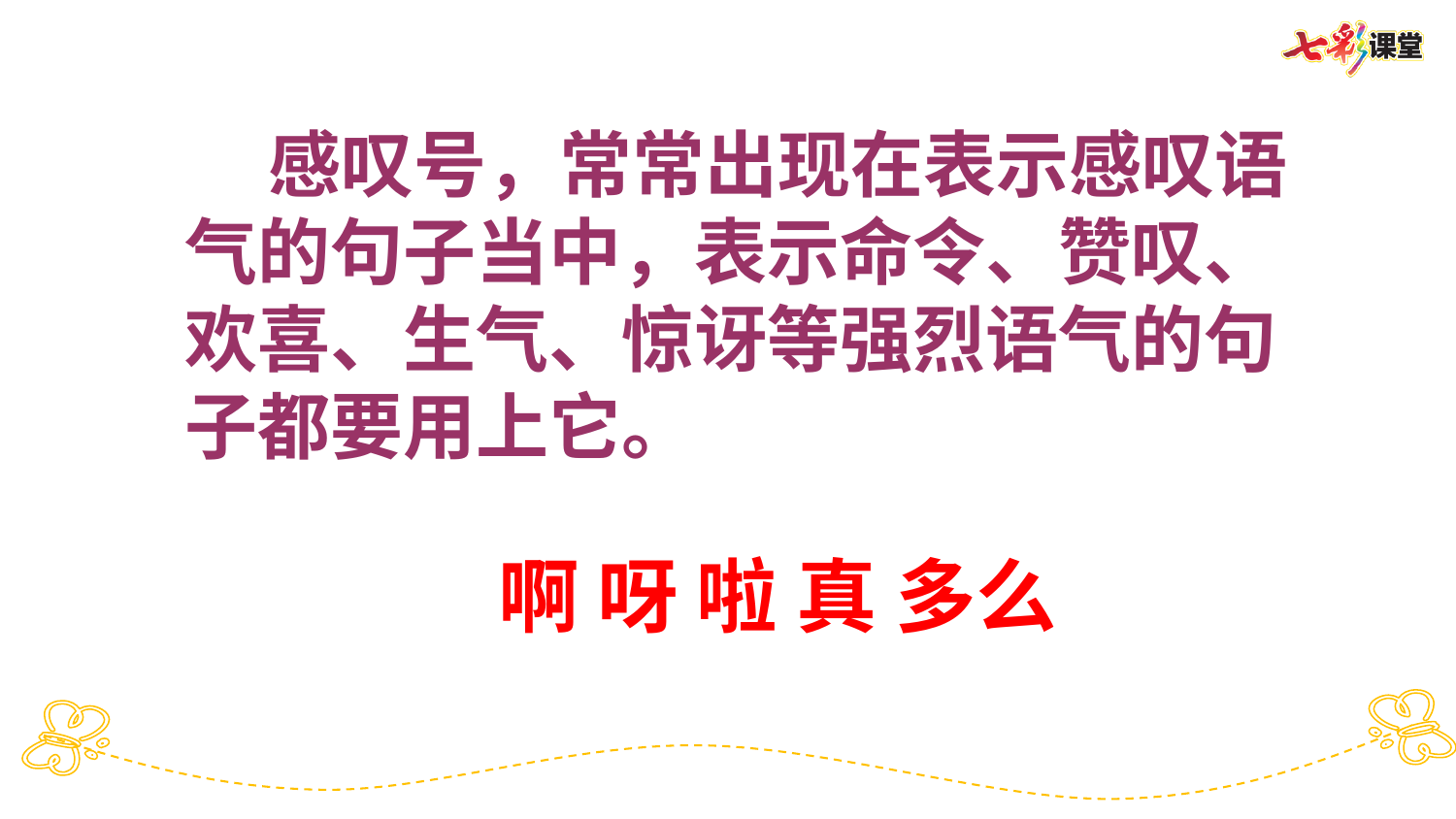

感叹号，常常出现在表示感叹语气的句子当中，表示命令、赞叹、欢喜、生气、惊讶等强烈语气的句子都要用上它。
啊 呀 啦 真 多么